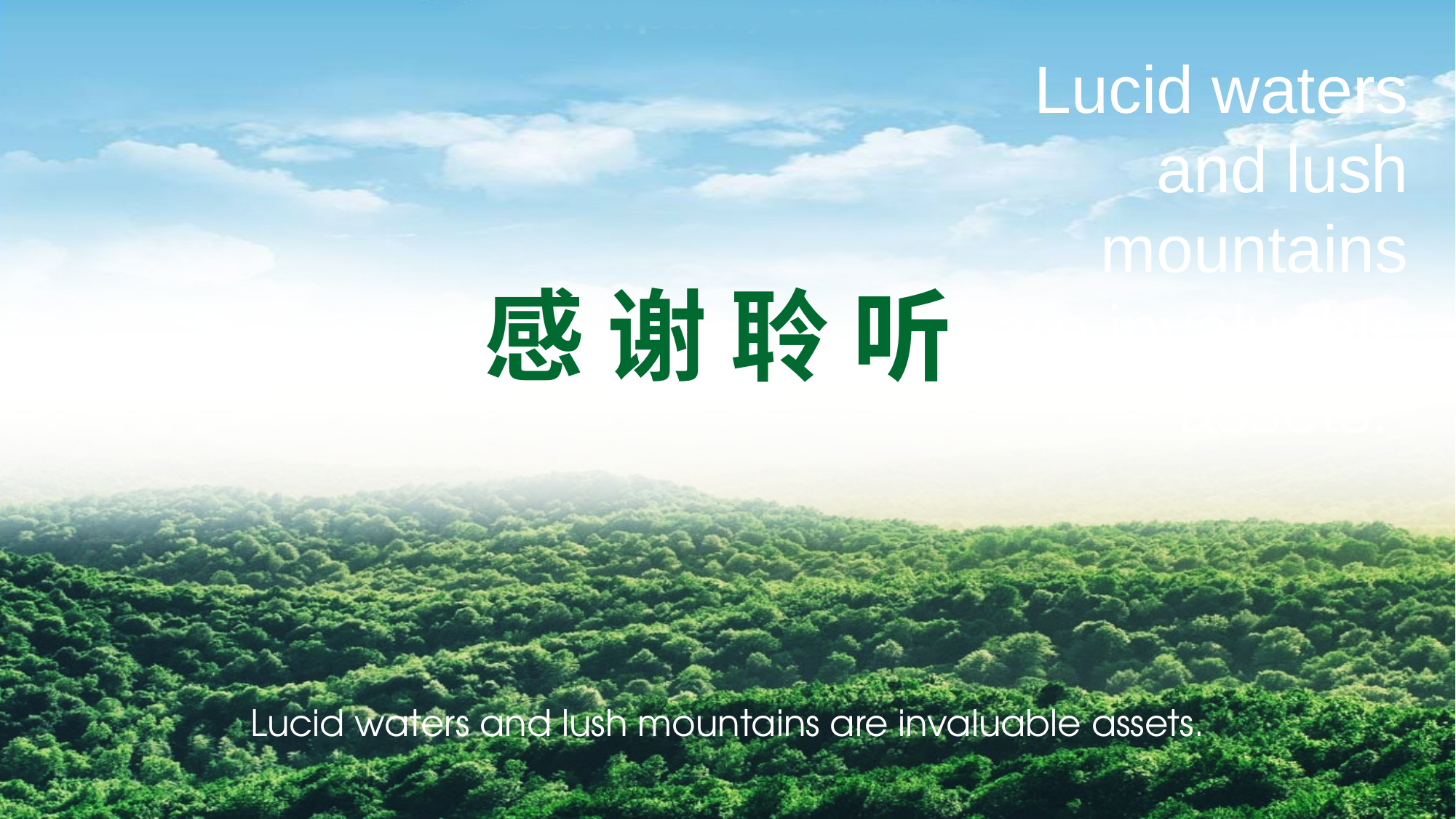

Lucid waters and lush mountains are invaluable assets.
感 谢 聆 听

Lucid waters and lush mountains are invaluable assets.
.